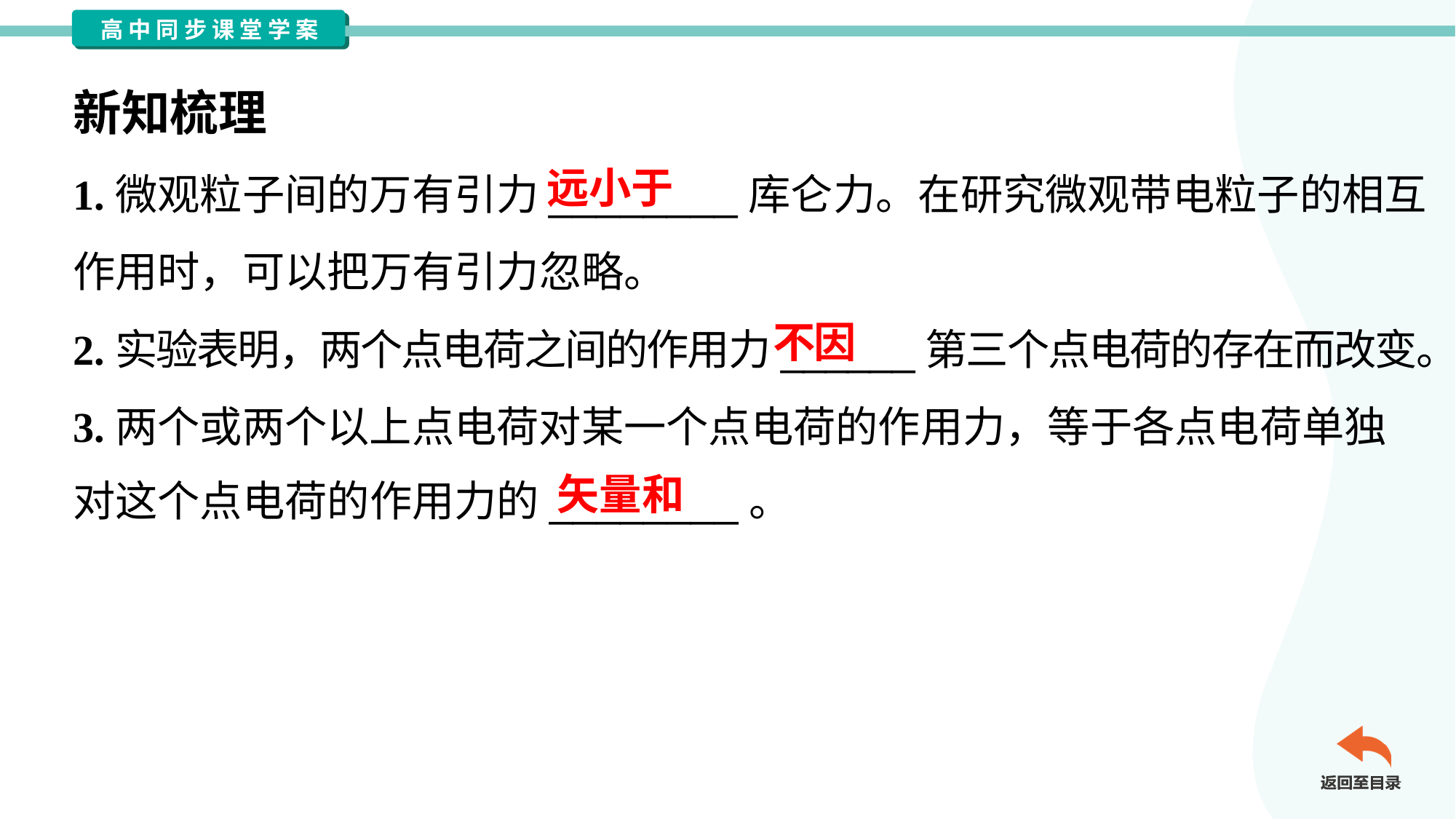

新知梳理
远小于
1.微观粒子间的万有引力________库仑力。在研究微观带电粒子的相互
作用时，可以把万有引力忽略。
2.实验表明，两个点电荷之间的作用力______第三个点电荷的存在而改变。
3.两个或两个以上点电荷对某一个点电荷的作用力，等于各点电荷单独
对这个点电荷的作用力的________。
不因
矢量和